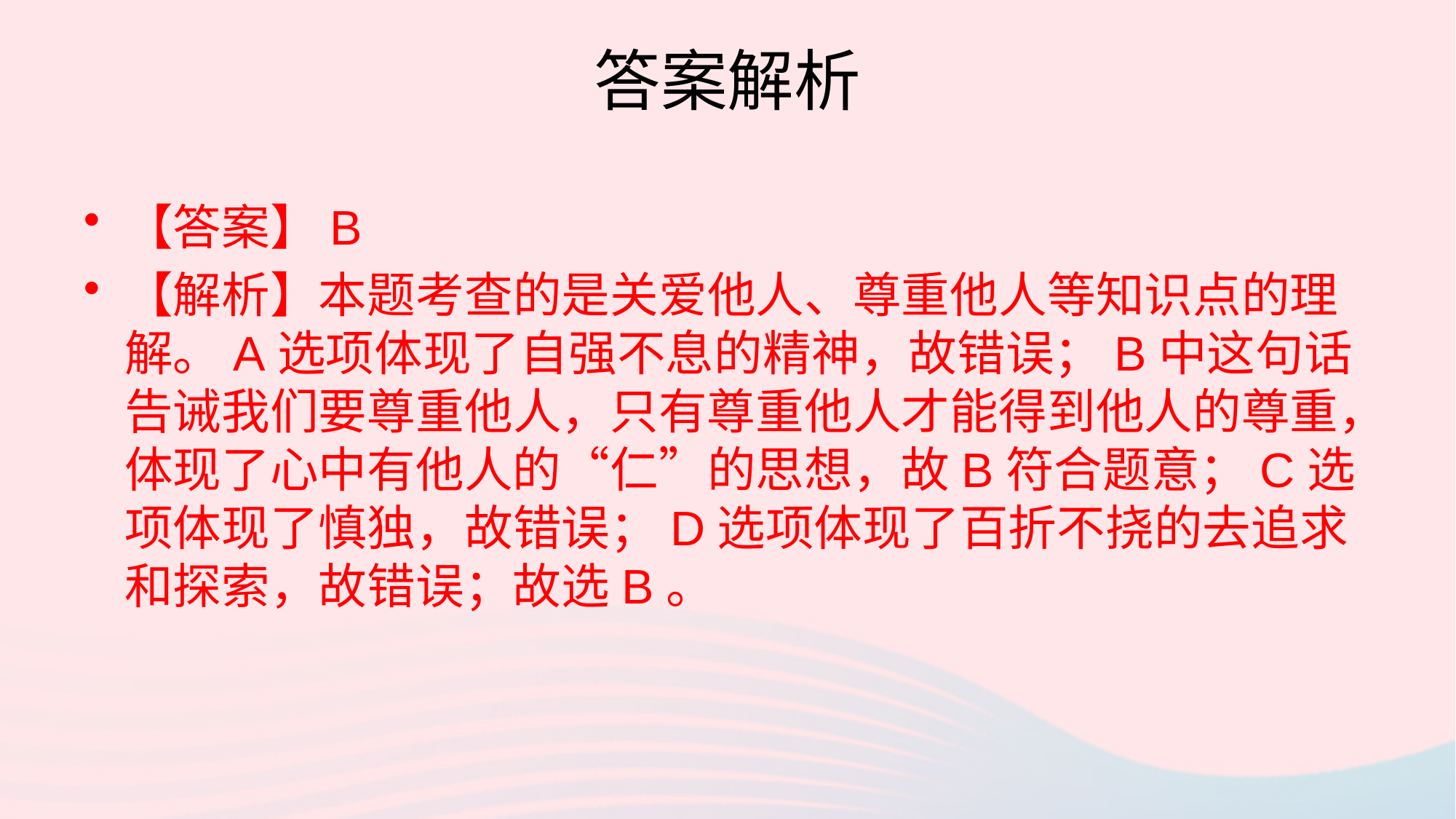

# 答案解析
【答案】B
【解析】本题考查的是关爱他人、尊重他人等知识点的理解。A选项体现了自强不息的精神，故错误；B中这句话告诫我们要尊重他人，只有尊重他人才能得到他人的尊重，体现了心中有他人的“仁”的思想，故B符合题意；C选项体现了慎独，故错误；D选项体现了百折不挠的去追求和探索，故错误；故选B。